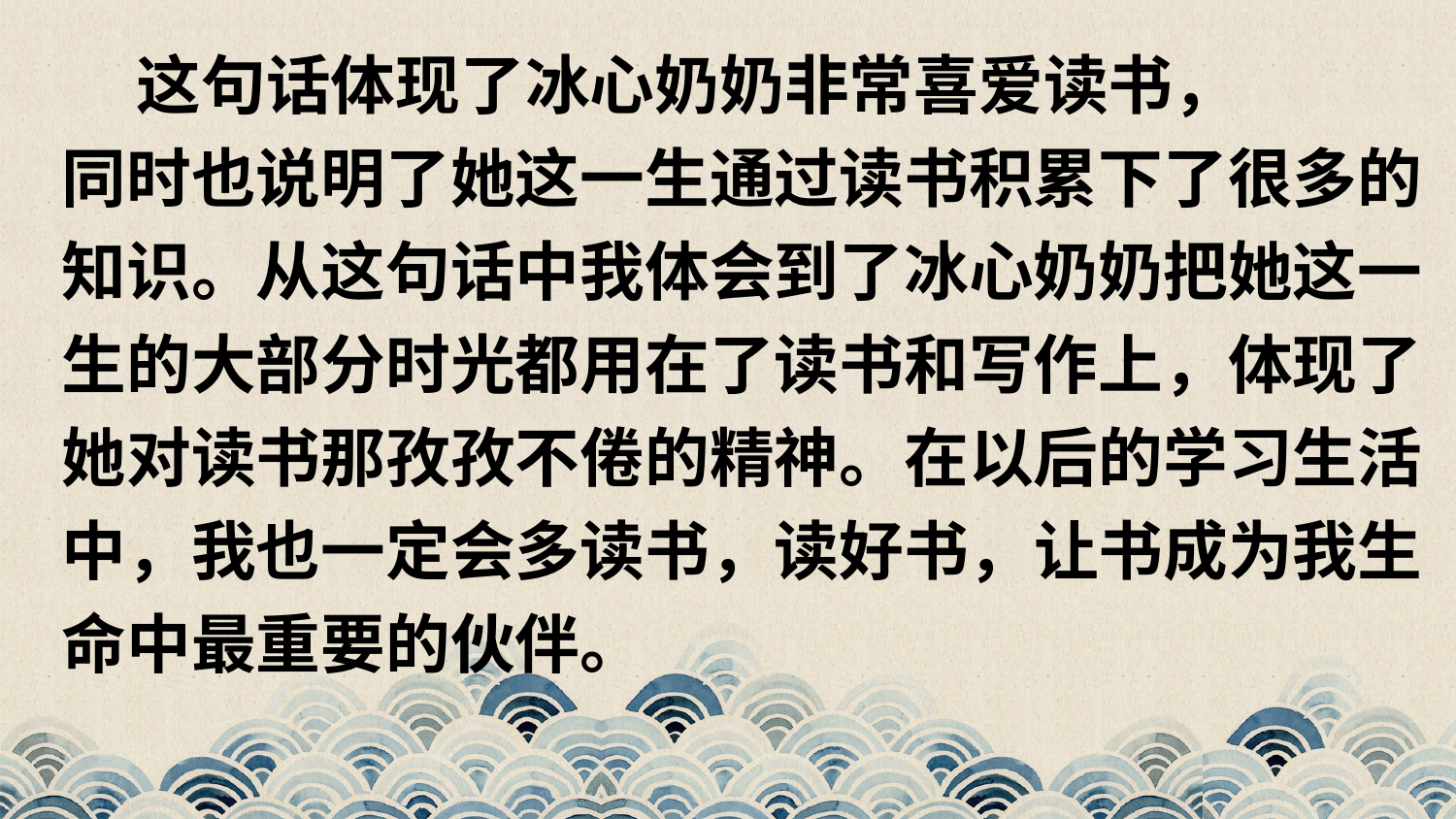

这句话体现了冰心奶奶非常喜爱读书，
同时也说明了她这一生通过读书积累下了很多的知识。从这句话中我体会到了冰心奶奶把她这一生的大部分时光都用在了读书和写作上，体现了她对读书那孜孜不倦的精神。在以后的学习生活中，我也一定会多读书，读好书，让书成为我生命中最重要的伙伴。